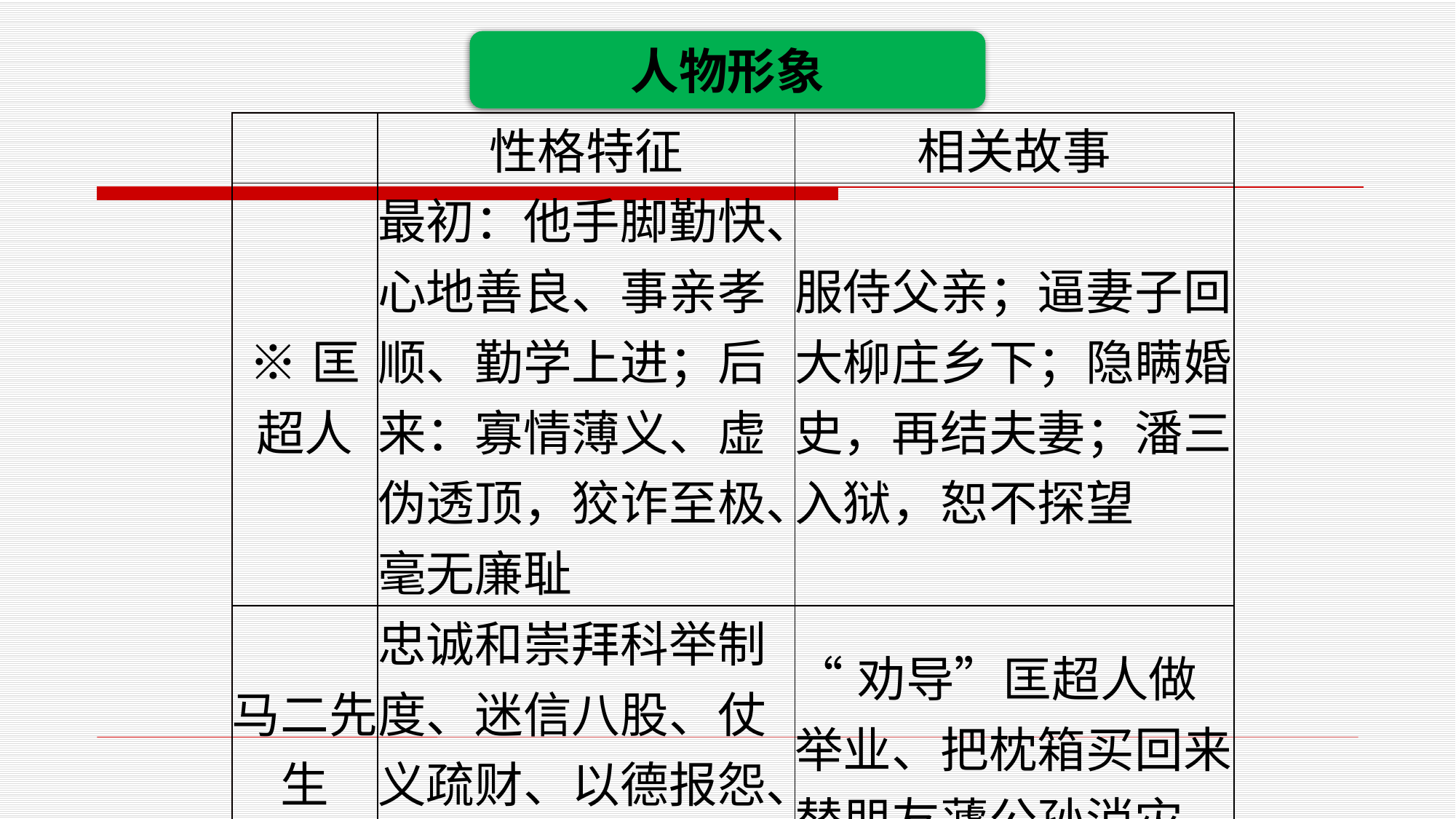

人物形象
|  | 性格特征 | 相关故事 |
| --- | --- | --- |
| ※匡超人 | 最初：他手脚勤快、心地善良、事亲孝顺、勤学上进；后来：寡情薄义、虚伪透顶，狡诈至极、毫无廉耻 | 服侍父亲；逼妻子回大柳庄乡下；隐瞒婚史，再结夫妻；潘三入狱，恕不探望 |
| 马二先生 | 忠诚和崇拜科举制度、迷信八股、仗义疏财、以德报怨、宅心仁厚 | “劝导”匡超人做举业、把枕箱买回来替朋友蘧公孙消灾 |